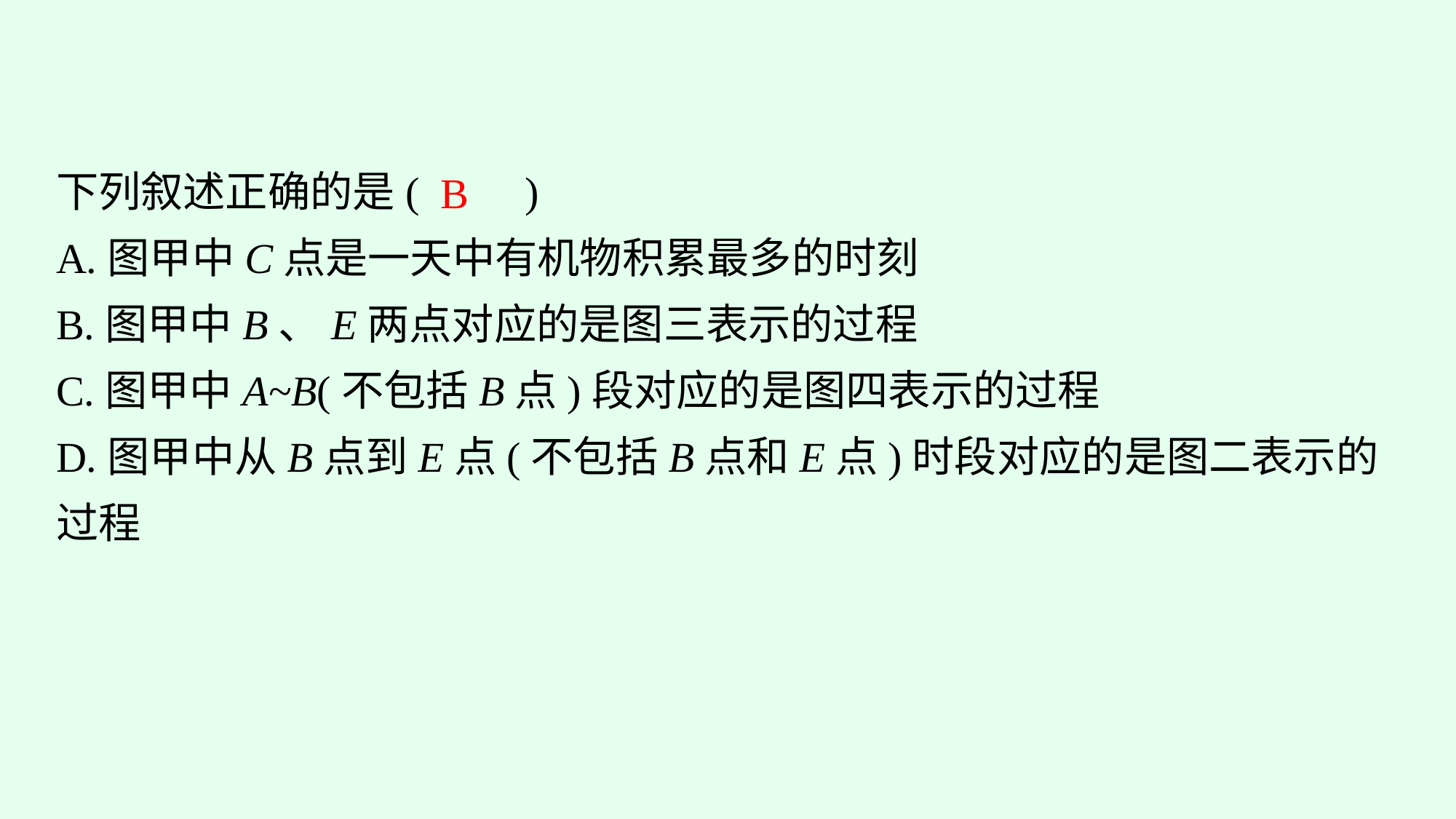

下列叙述正确的是(　　)
A.图甲中C点是一天中有机物积累最多的时刻
B.图甲中B、E两点对应的是图三表示的过程
C.图甲中A~B(不包括B点)段对应的是图四表示的过程
D.图甲中从B点到E点(不包括B点和E点)时段对应的是图二表示的过程
B